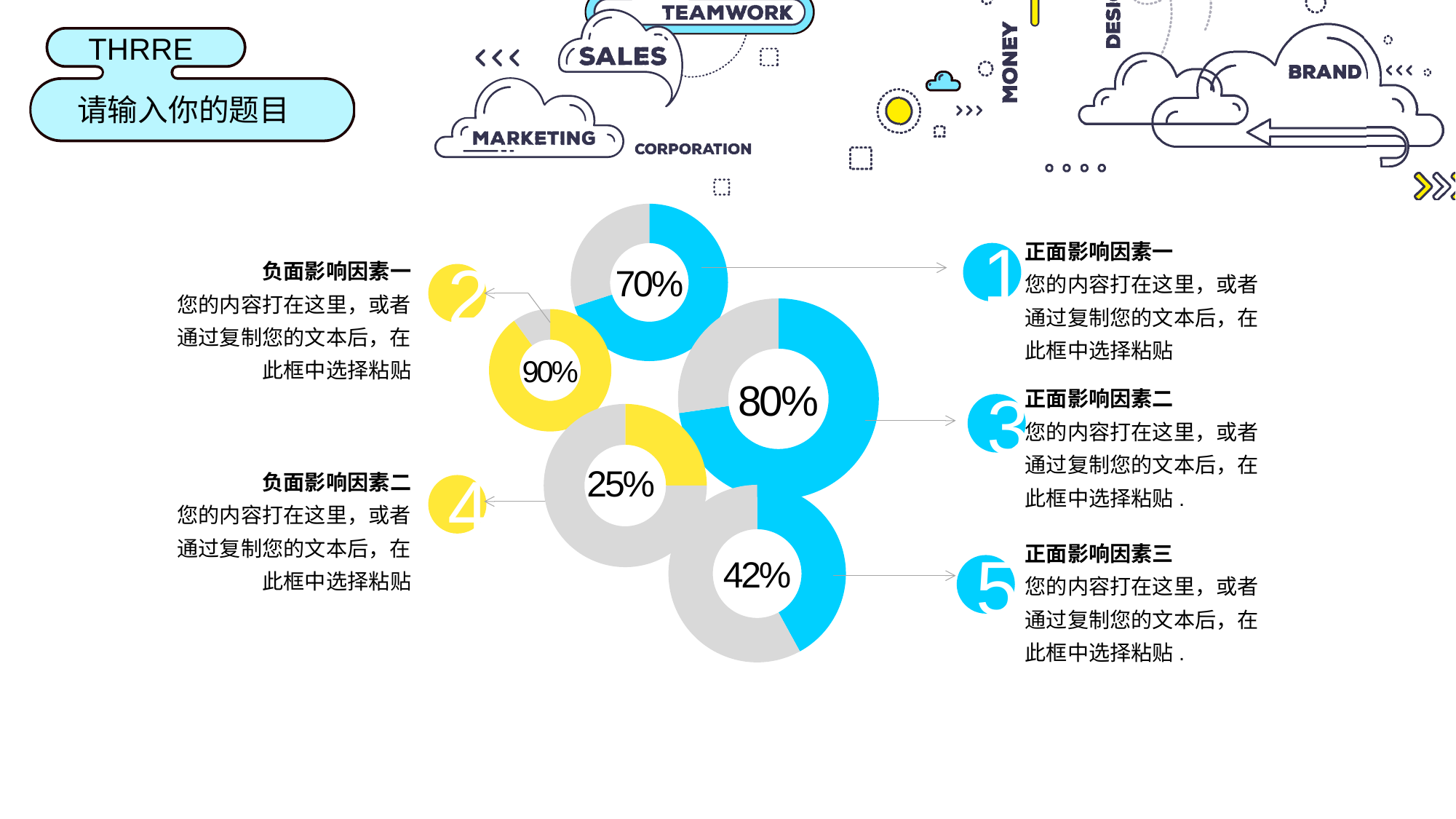

### Chart

| Category |  |
|---|---|
正面影响因素一
您的内容打在这里，或者通过复制您的文本后，在此框中选择粘贴
1
负面影响因素一
您的内容打在这里，或者通过复制您的文本后，在此框中选择粘贴
70%
2

### Chart

| Category |  |
|---|---|

### Chart

| Category |  |
|---|---|
90%
80%
正面影响因素二
您的内容打在这里，或者通过复制您的文本后，在此框中选择粘贴.

### Chart

| Category |  |
|---|---|
3
25%
负面影响因素二
您的内容打在这里，或者通过复制您的文本后，在此框中选择粘贴

### Chart

| Category |  |
|---|---|
4
正面影响因素三
您的内容打在这里，或者通过复制您的文本后，在此框中选择粘贴.
42%
5